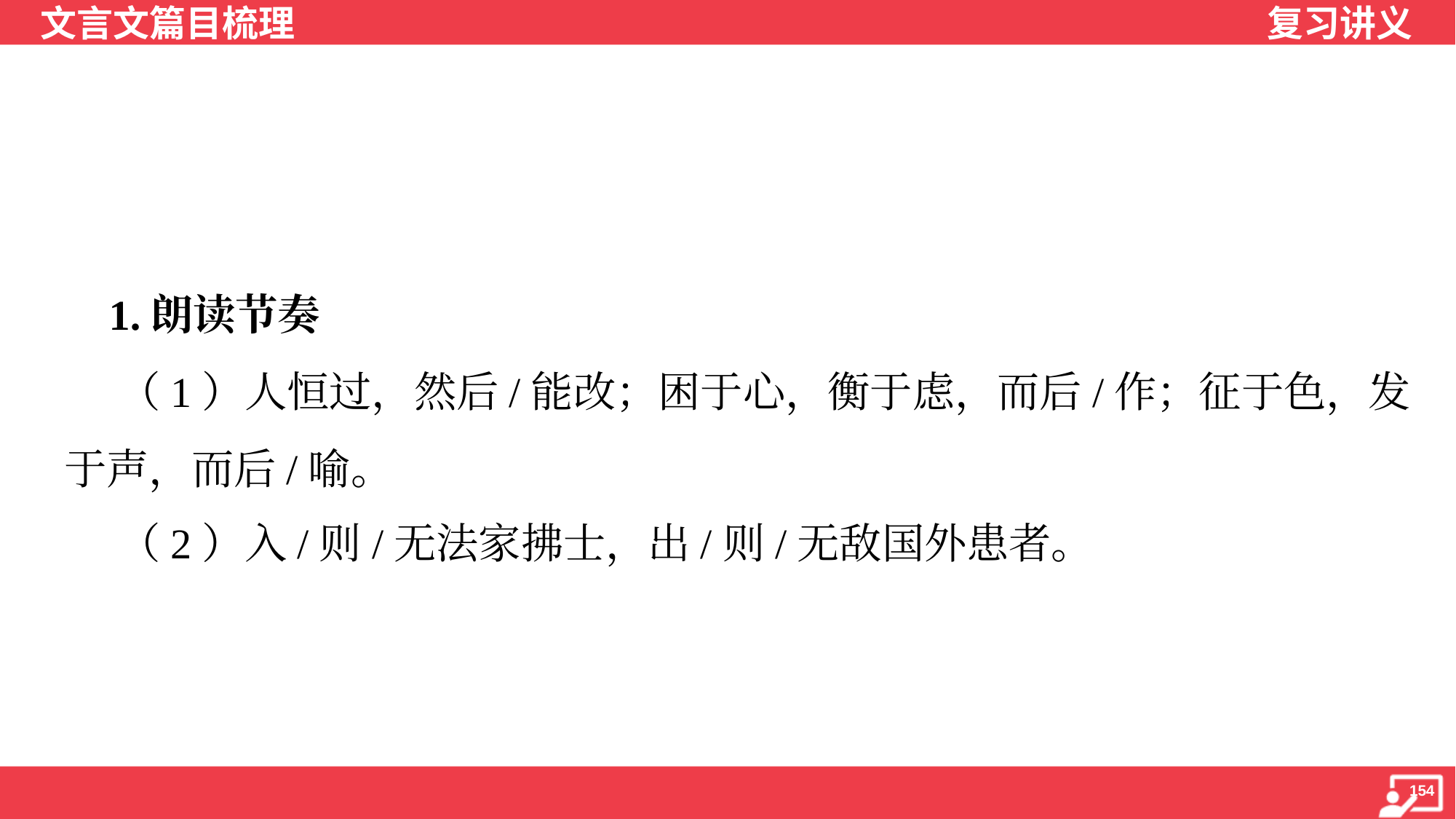

1.朗读节奏
    （1）人恒过，然后/能改；困于心，衡于虑，而后/作；征于色，发
于声，而后/喻。
    （2）入/则/无法家拂士，出/则/无敌国外患者。